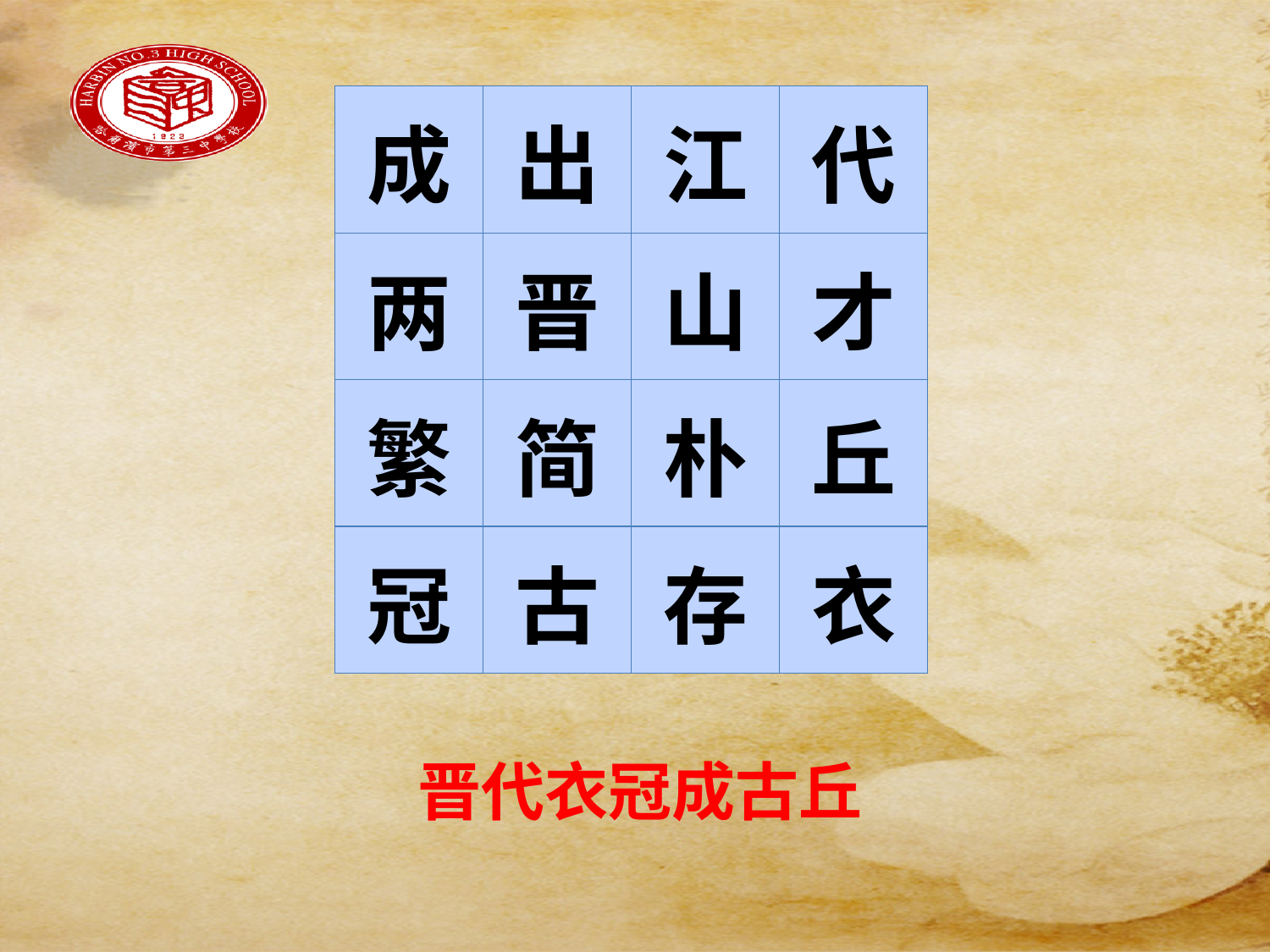

#
| 成 | 出 | 江 | 代 |
| --- | --- | --- | --- |
| 两 | 晋 | 山 | 才 |
| 繁 | 简 | 朴 | 丘 |
| 冠 | 古 | 存 | 衣 |
晋代衣冠成古丘